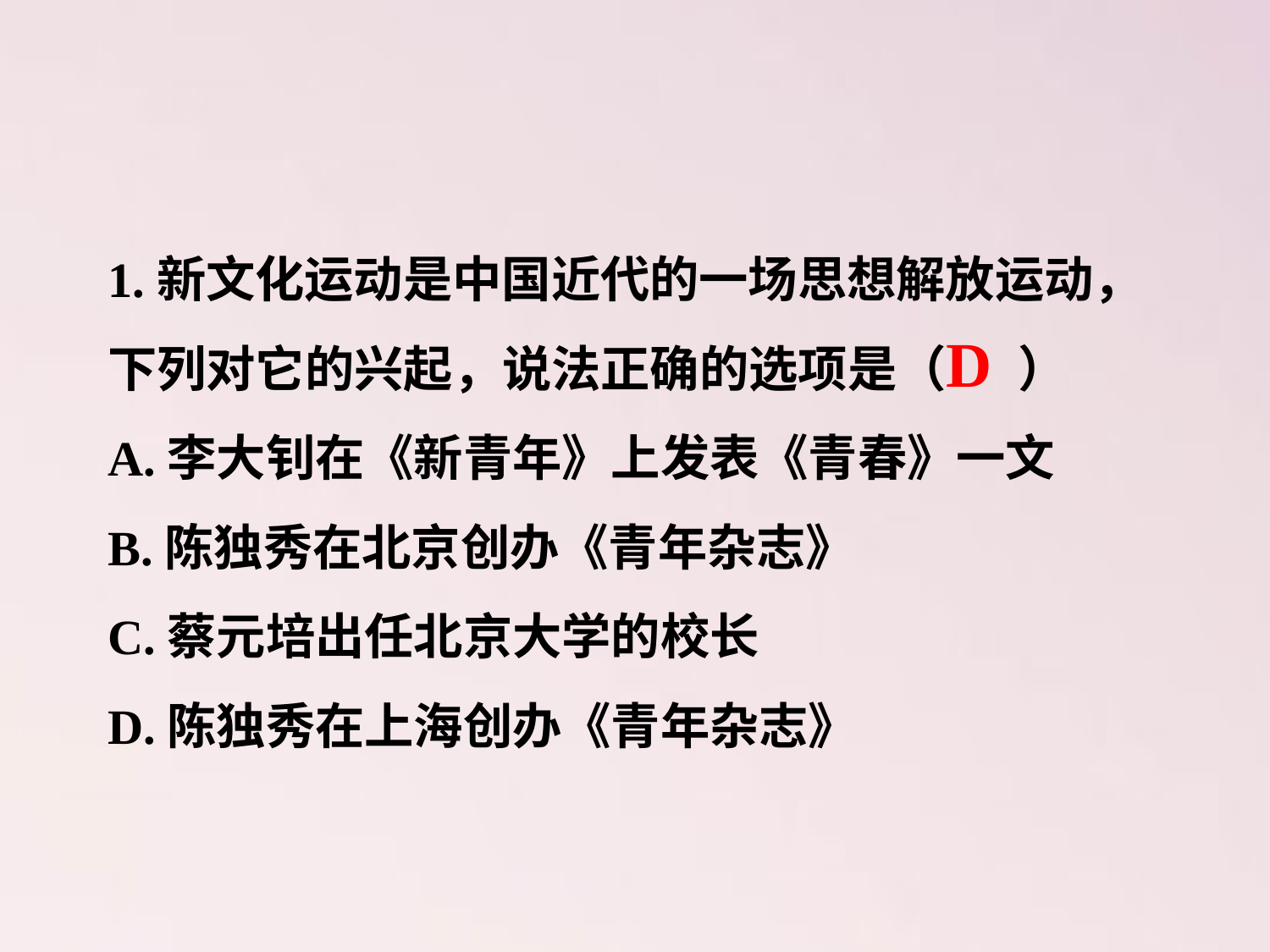

1.新文化运动是中国近代的一场思想解放运动，下列对它的兴起，说法正确的选项是（  　）
A.李大钊在《新青年》上发表《青春》一文
B.陈独秀在北京创办《青年杂志》
C.蔡元培出任北京大学的校长
D.陈独秀在上海创办《青年杂志》
  D